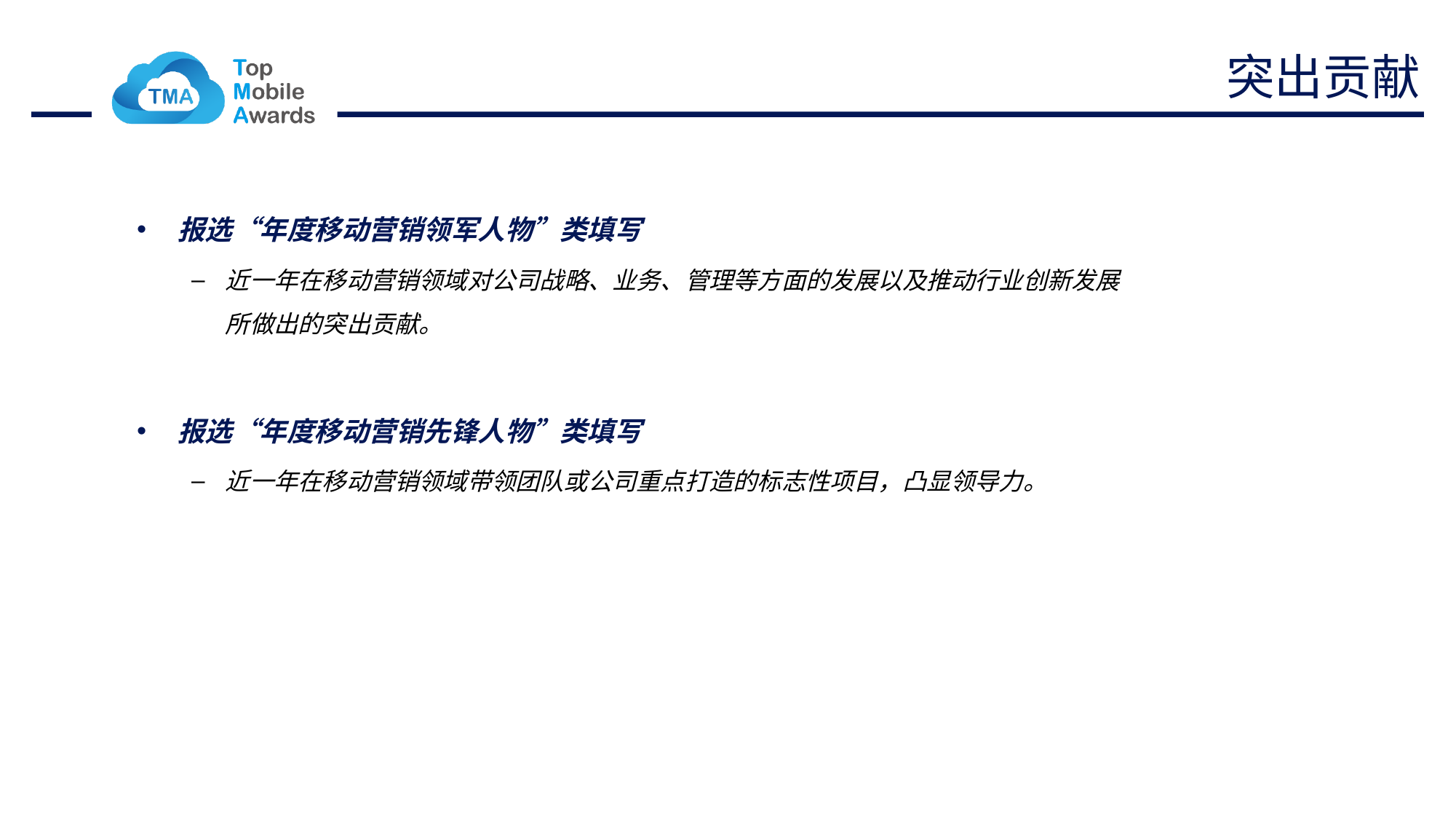

报选“年度移动营销领军人物”类填写
近一年在移动营销领域对公司战略、业务、管理等方面的发展以及推动行业创新发展所做出的突出贡献。

报选“年度移动营销先锋人物”类填写
近一年在移动营销领域带领团队或公司重点打造的标志性项目，凸显领导力。